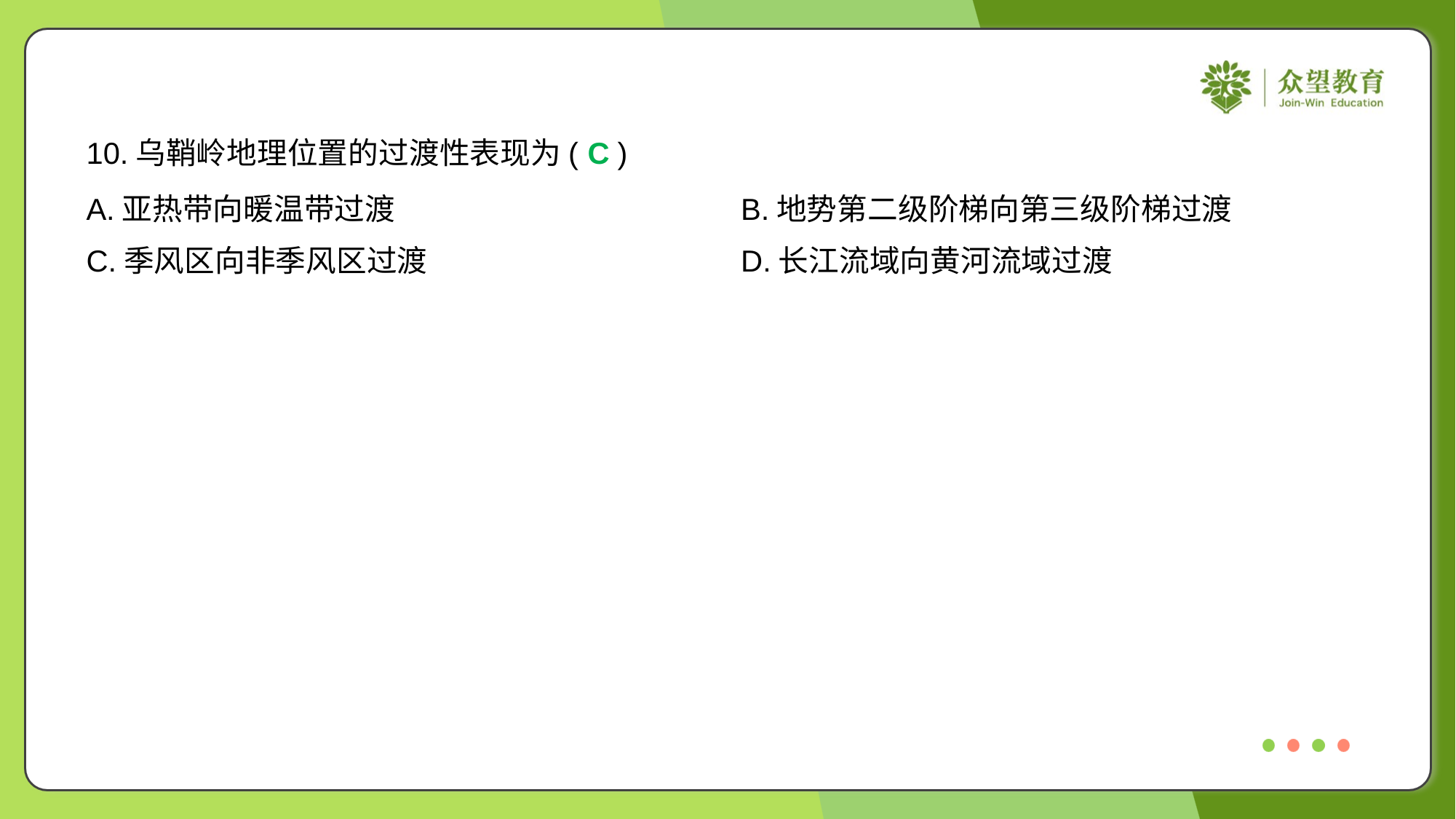

10.乌鞘岭地理位置的过渡性表现为(     )
C
A.亚热带向暖温带过渡	B.地势第二级阶梯向第三级阶梯过渡
C.季风区向非季风区过渡	D.长江流域向黄河流域过渡